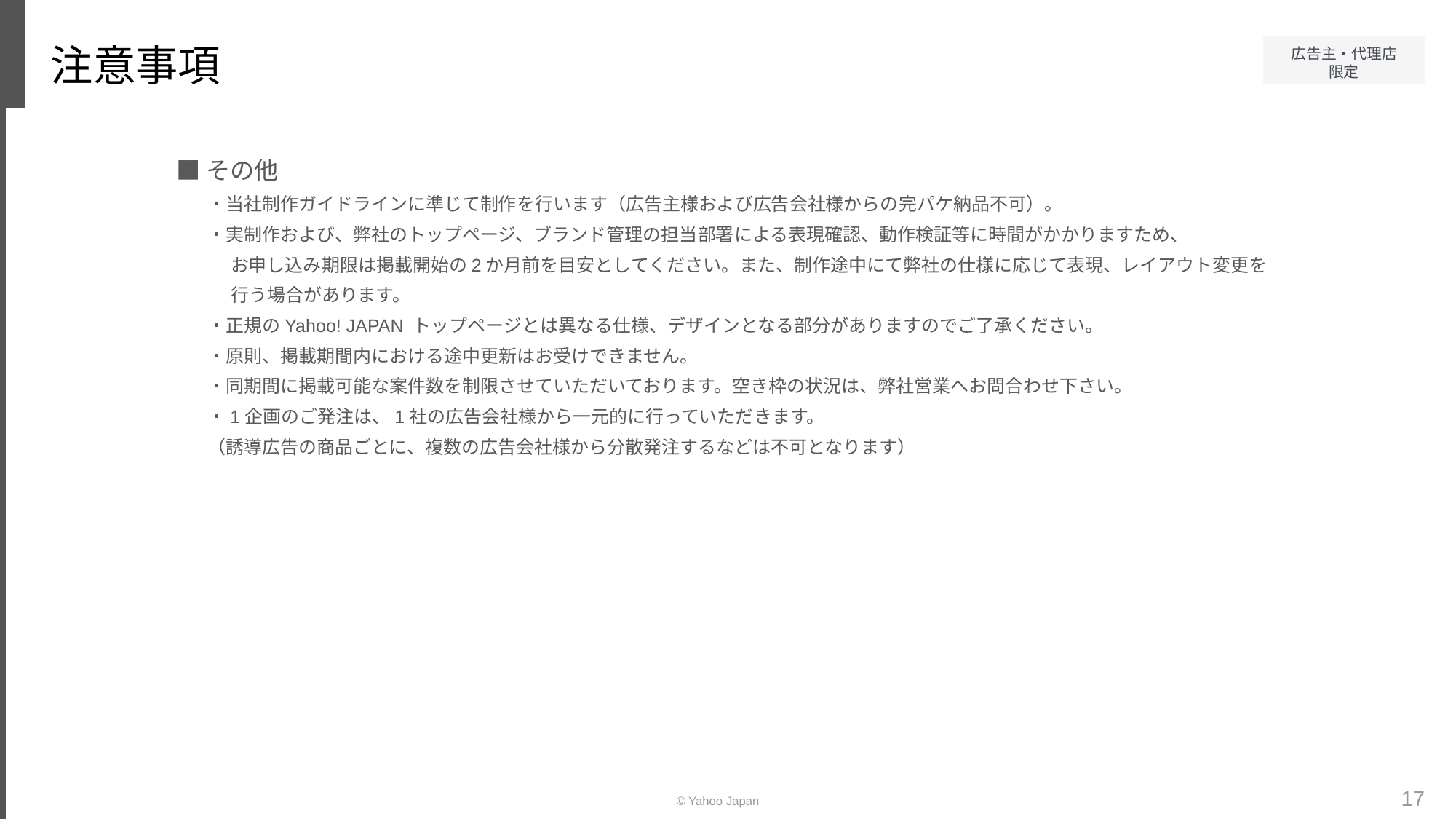

注意事項
■その他
・当社制作ガイドラインに準じて制作を行います（広告主様および広告会社様からの完パケ納品不可）。
・実制作および、弊社のトップページ、ブランド管理の担当部署による表現確認、動作検証等に時間がかかりますため、
　　　お申し込み期限は掲載開始の2か月前を目安としてください。また、制作途中にて弊社の仕様に応じて表現、レイアウト変更を
　　　行う場合があります。
・正規のYahoo! JAPAN トップページとは異なる仕様、デザインとなる部分がありますのでご了承ください。
・原則、掲載期間内における途中更新はお受けできません。
・同期間に掲載可能な案件数を制限させていただいております。空き枠の状況は、弊社営業へお問合わせ下さい。
・1企画のご発注は、1社の広告会社様から一元的に行っていただきます。
（誘導広告の商品ごとに、複数の広告会社様から分散発注するなどは不可となります）
17